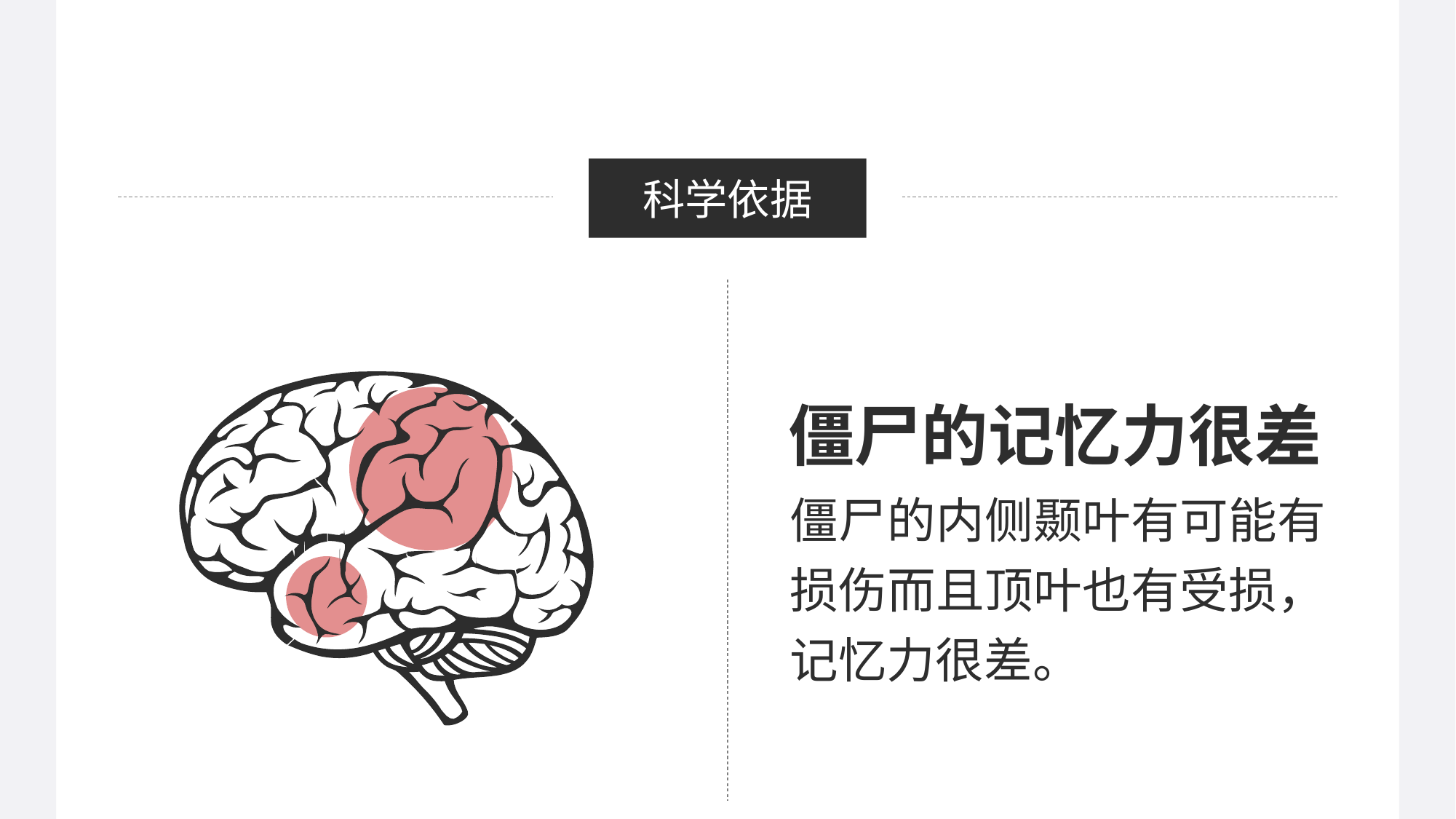

科学依据

僵尸的记忆力很差

僵尸的内侧颞叶有可能有损伤而且顶叶也有受损，记忆力很差。